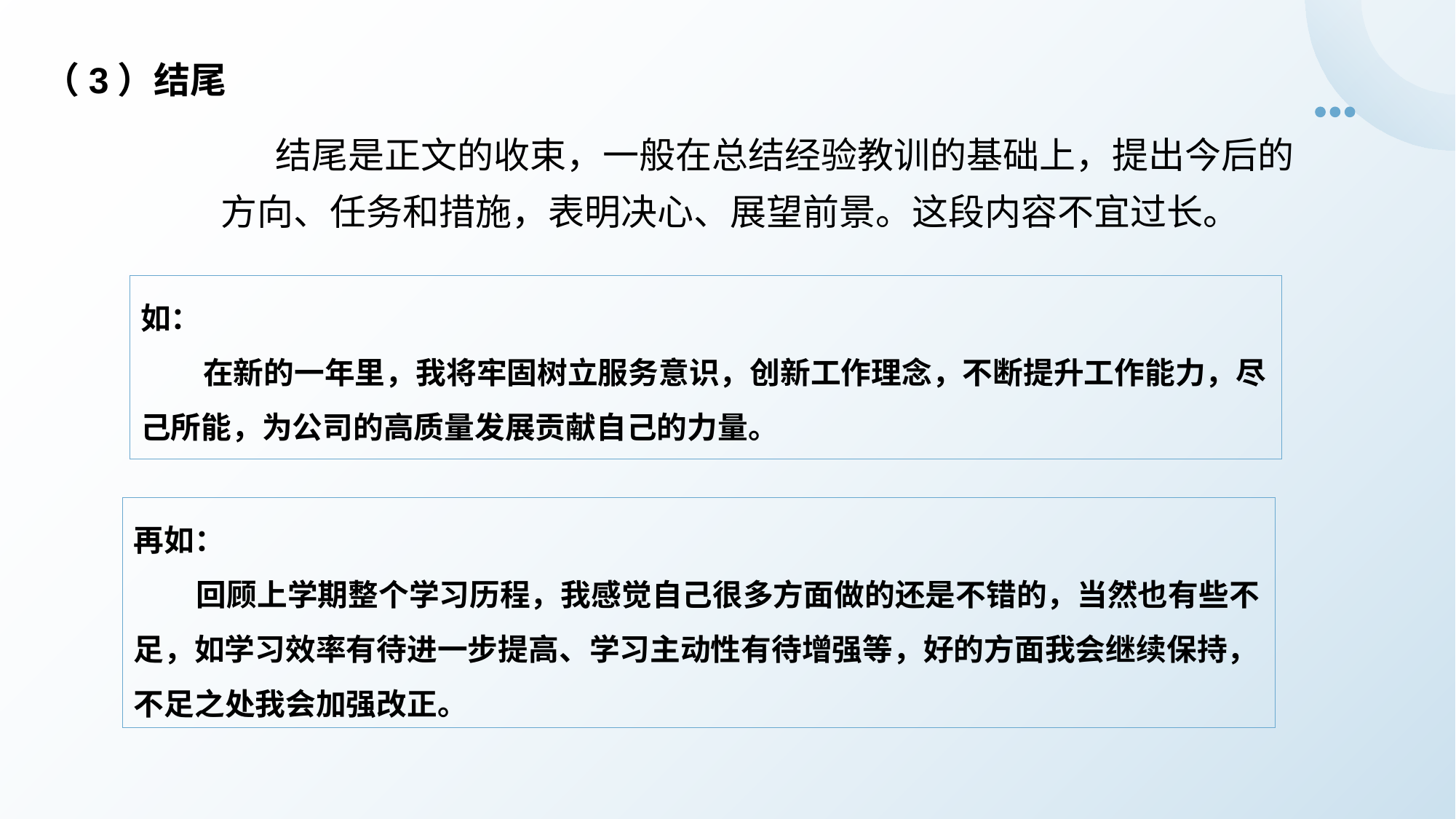

（3）结尾
结尾是正文的收束，一般在总结经验教训的基础上，提出今后的方向、任务和措施，表明决心、展望前景。这段内容不宜过长。
如：
        在新的一年里，我将牢固树立服务意识，创新工作理念，不断提升工作能力，尽己所能，为公司的高质量发展贡献自己的力量。

再如：
        回顾上学期整个学习历程，我感觉自己很多方面做的还是不错的，当然也有些不足，如学习效率有待进一步提高、学习主动性有待增强等，好的方面我会继续保持，不足之处我会加强改正。